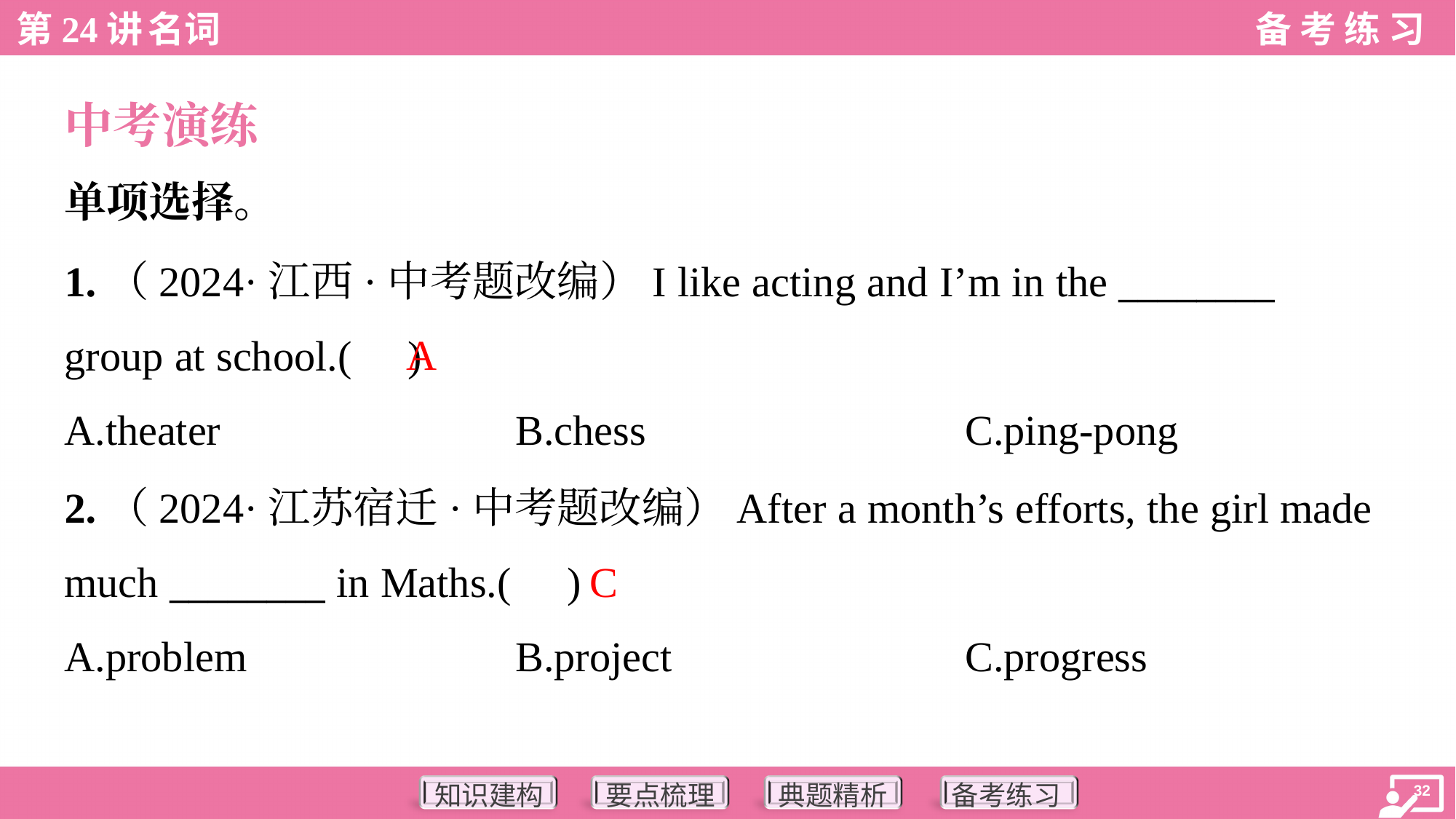

中考演练
单项选择。
1.（2024·江西·中考题改编）I like acting and I’m in the ________
group at school.(     )
A
A.theater	B.chess	C.ping-pong
2.（2024·江苏宿迁·中考题改编）After a month’s efforts, the girl made
much ________ in Maths.(     )
C
A.problem	B.project	C.progress